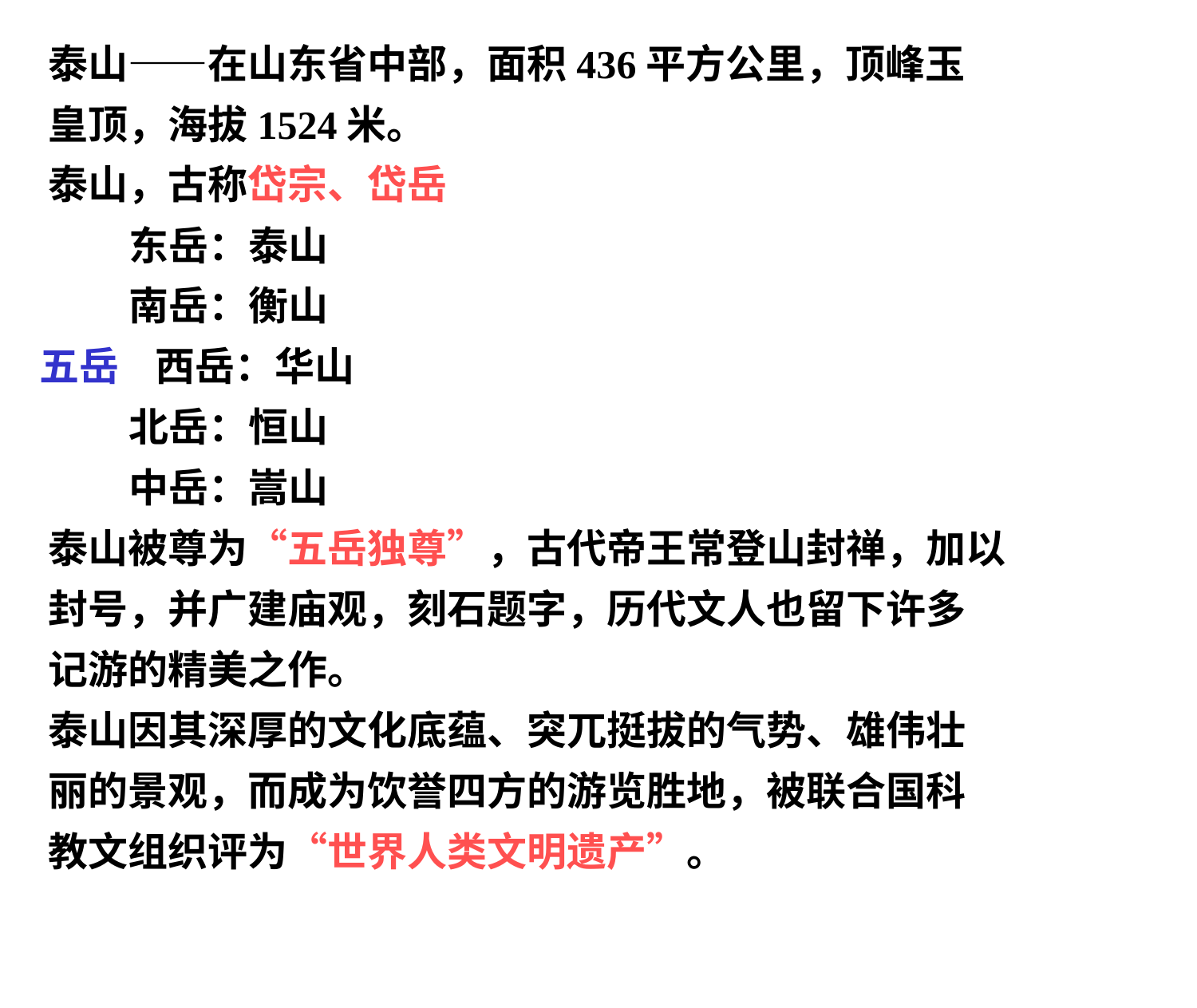

泰山——在山东省中部，面积436平方公里，顶峰玉
   皇顶，海拔1524米。
   泰山，古称岱宗、岱岳
            东岳：泰山
            南岳：衡山
  五岳    西岳：华山
            北岳：恒山
            中岳：嵩山
   泰山被尊为“五岳独尊”，古代帝王常登山封禅，加以
   封号，并广建庙观，刻石题字，历代文人也留下许多
   记游的精美之作。
   泰山因其深厚的文化底蕴、突兀挺拔的气势、雄伟壮
   丽的景观，而成为饮誉四方的游览胜地，被联合国科
   教文组织评为“世界人类文明遗产”。